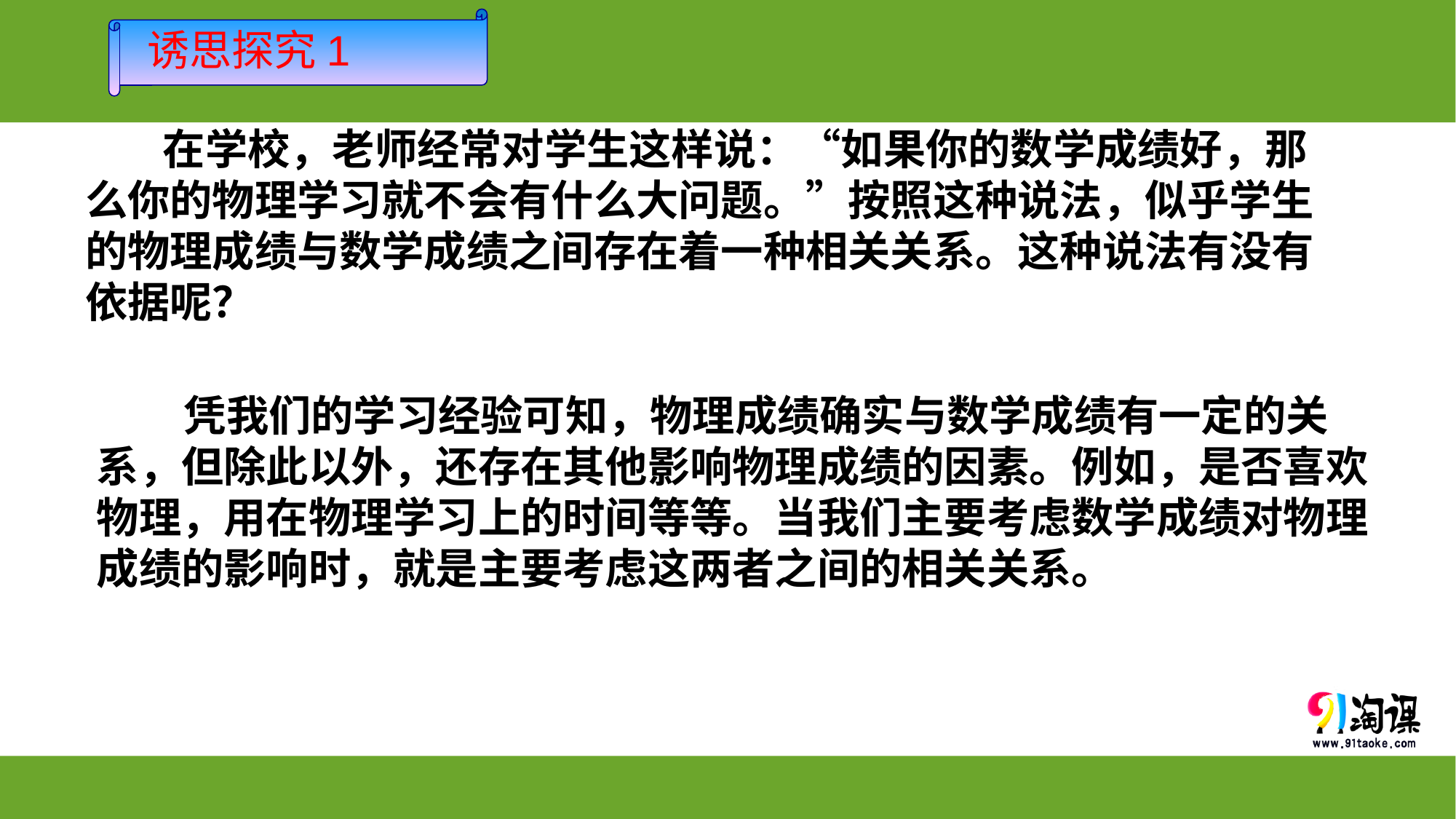

诱思探究1
       在学校，老师经常对学生这样说：“如果你的数学成绩好，那么你的物理学习就不会有什么大问题。”按照这种说法，似乎学生的物理成绩与数学成绩之间存在着一种相关关系。这种说法有没有依据呢？

        凭我们的学习经验可知，物理成绩确实与数学成绩有一定的关系，但除此以外，还存在其他影响物理成绩的因素。例如，是否喜欢物理，用在物理学习上的时间等等。当我们主要考虑数学成绩对物理成绩的影响时，就是主要考虑这两者之间的相关关系。